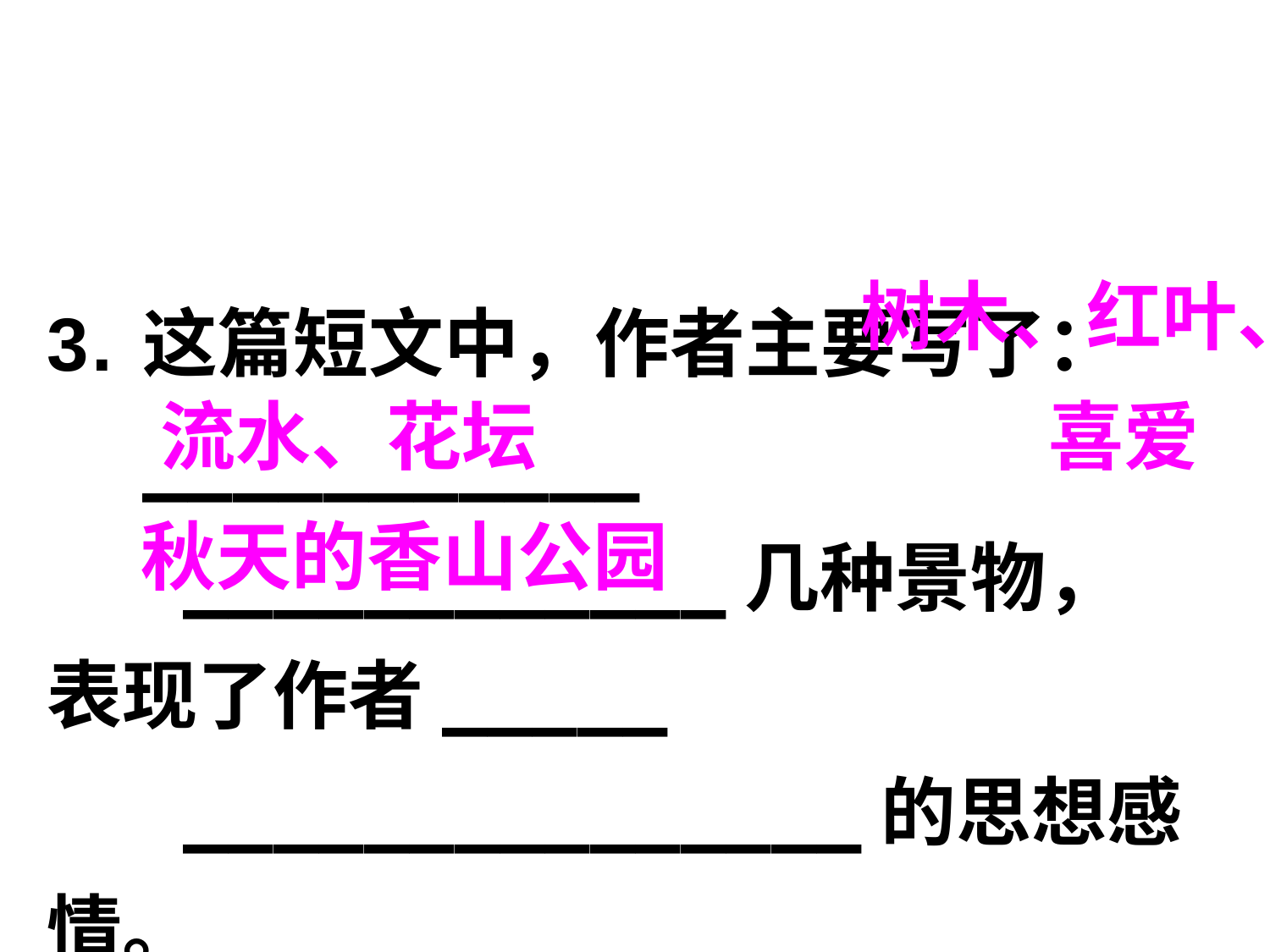

这篇短文中，作者主要写了：___________
   ____________几种景物，表现了作者_____
   _______________的思想感情。
树木、红叶、
流水、花坛
喜爱
秋天的香山公园